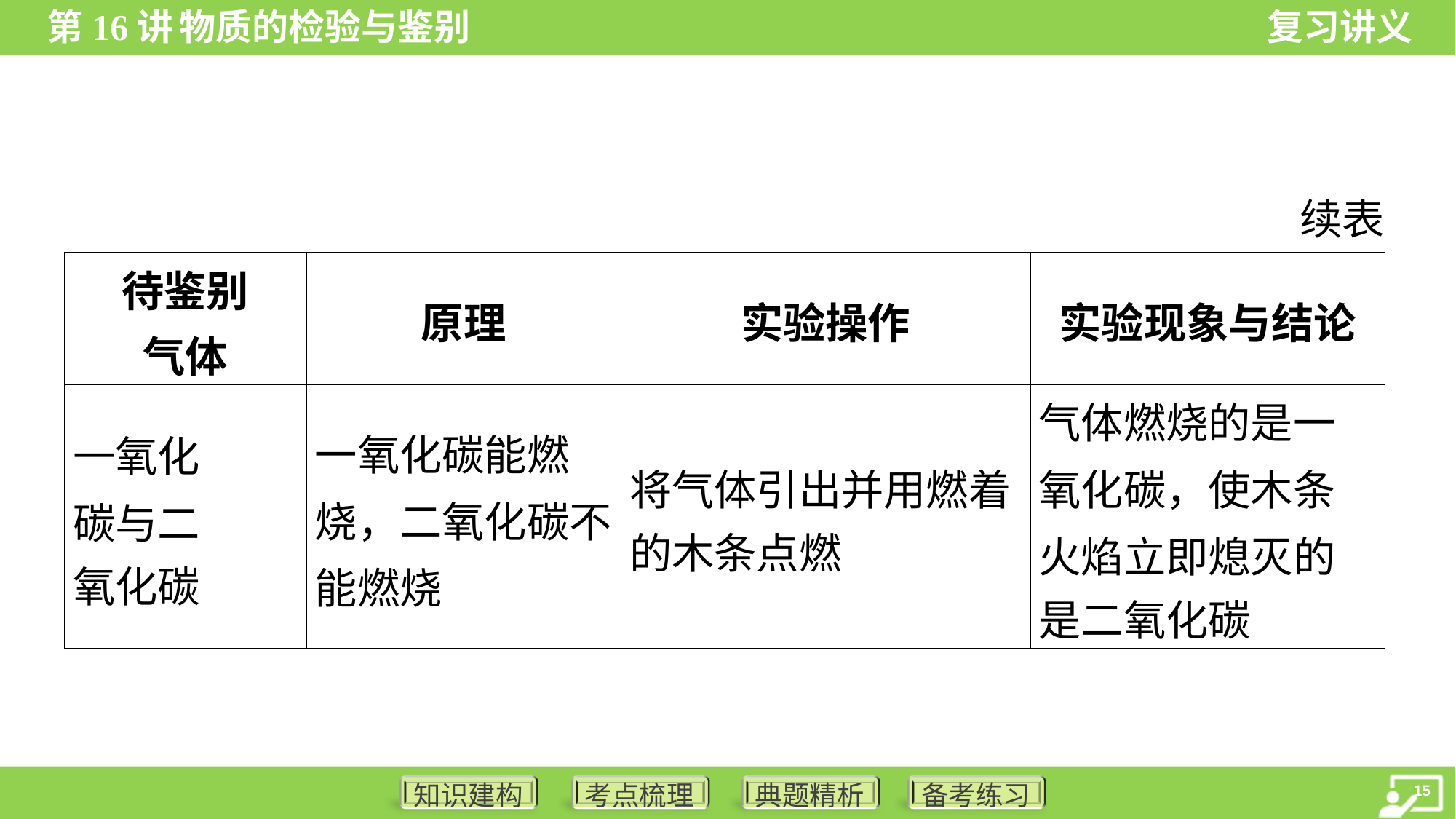

续表
| 待鉴别 气体 | 原理 | 实验操作 | 实验现象与结论 |
| --- | --- | --- | --- |
| 一氧化 碳与二 氧化碳 | 一氧化碳能燃烧，二氧化碳不能燃烧 | 将气体引出并用燃着 的木条点燃 | 气体燃烧的是一 氧化碳，使木条 火焰立即熄灭的 是二氧化碳 |